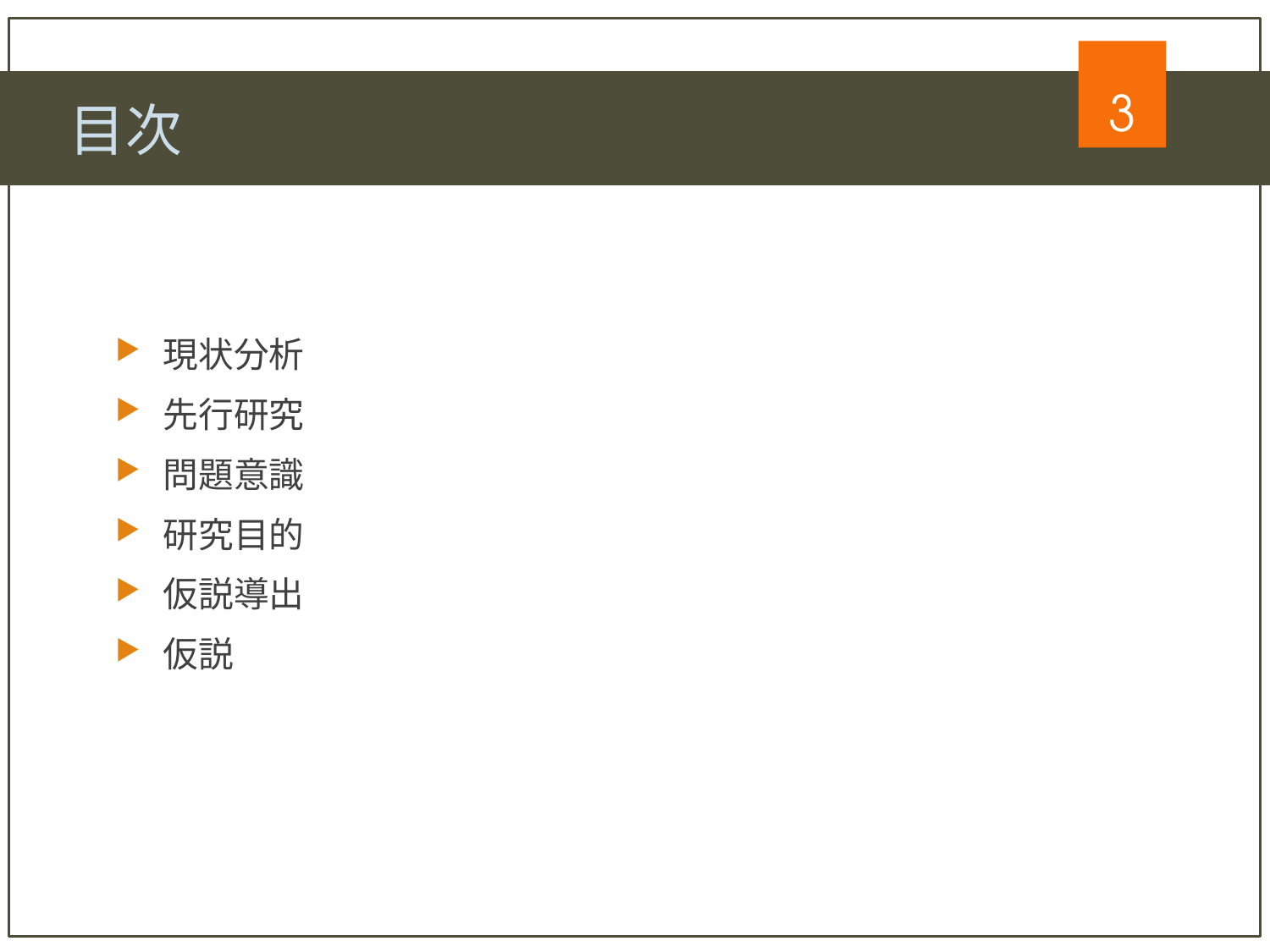

3
3
　目次

現状分析
先行研究
問題意識
研究目的
仮説導出
仮説